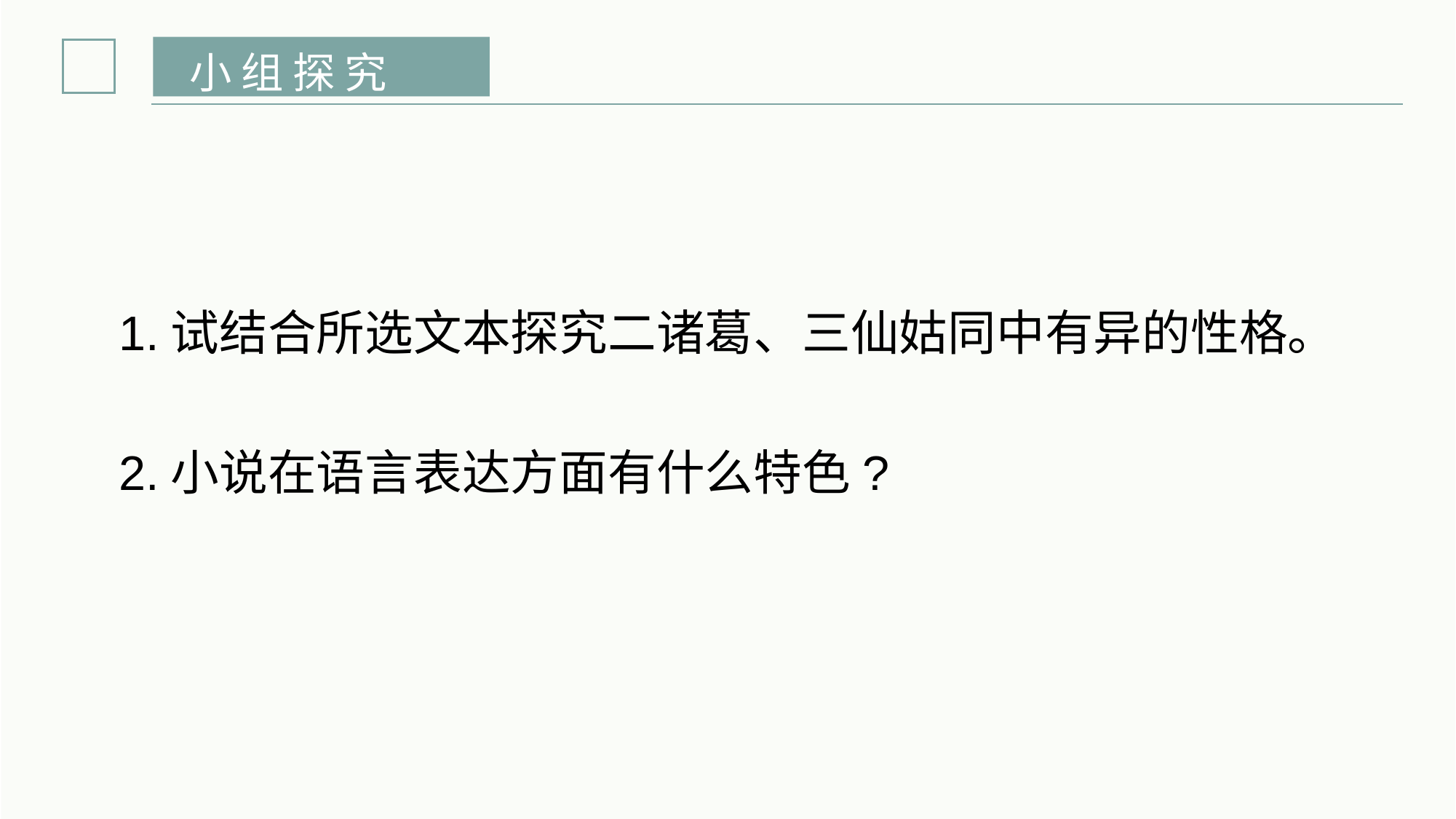

小 组 探 究

1.试结合所选文本探究二诸葛、三仙姑同中有异的性格。

2.小说在语言表达方面有什么特色?